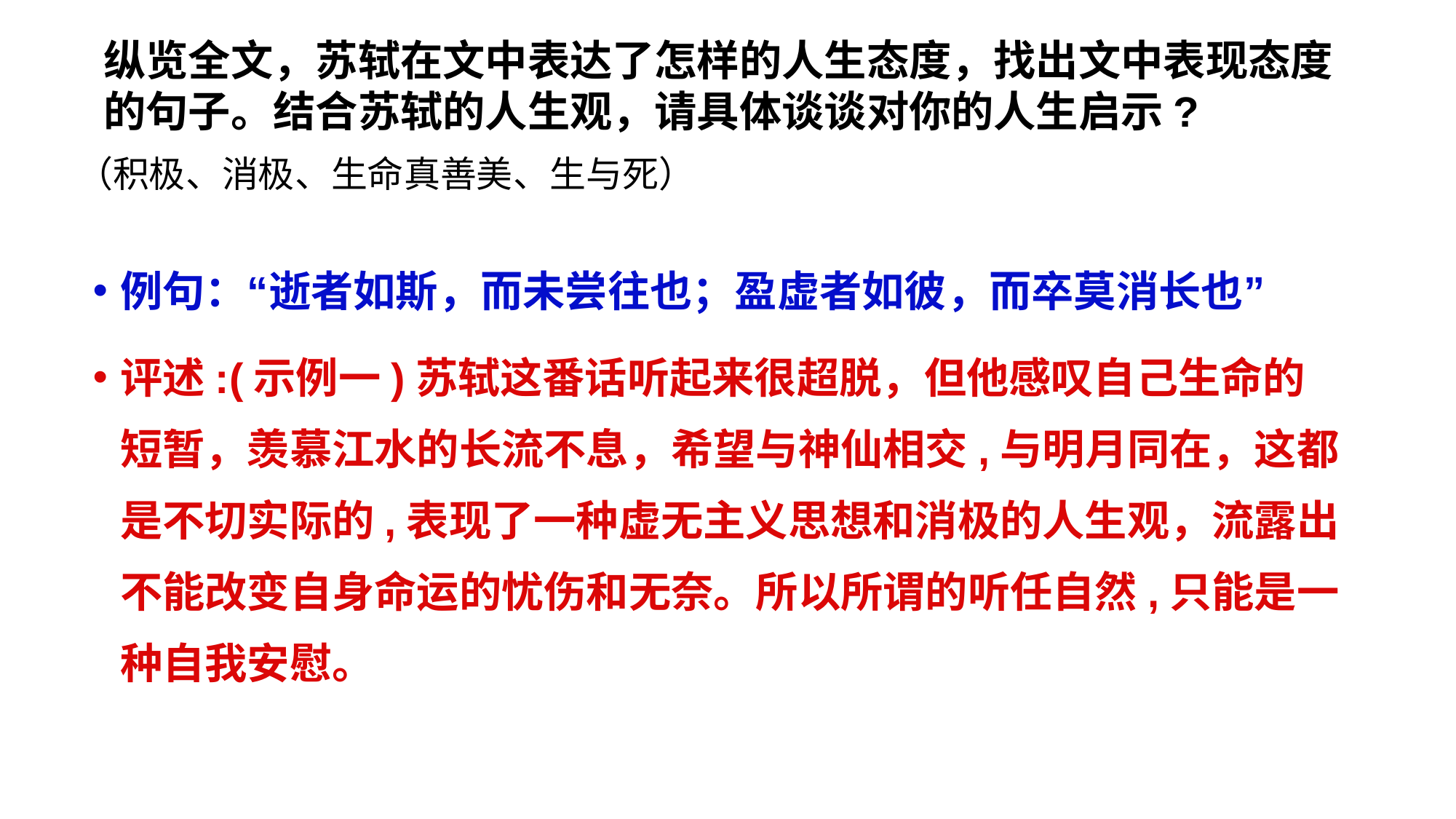

纵览全文，苏轼在文中表达了怎样的人生态度，找出文中表现态度的句子。结合苏轼的人生观，请具体谈谈对你的人生启示?
（积极、消极、生命真善美、生与死）
例句：“逝者如斯，而未尝往也；盈虚者如彼，而卒莫消长也”
评述:(示例一)苏轼这番话听起来很超脱，但他感叹自己生命的短暂，羡慕江水的长流不息，希望与神仙相交,与明月同在，这都是不切实际的,表现了一种虚无主义思想和消极的人生观，流露出不能改变自身命运的忧伤和无奈。所以所谓的听任自然,只能是一种自我安慰。